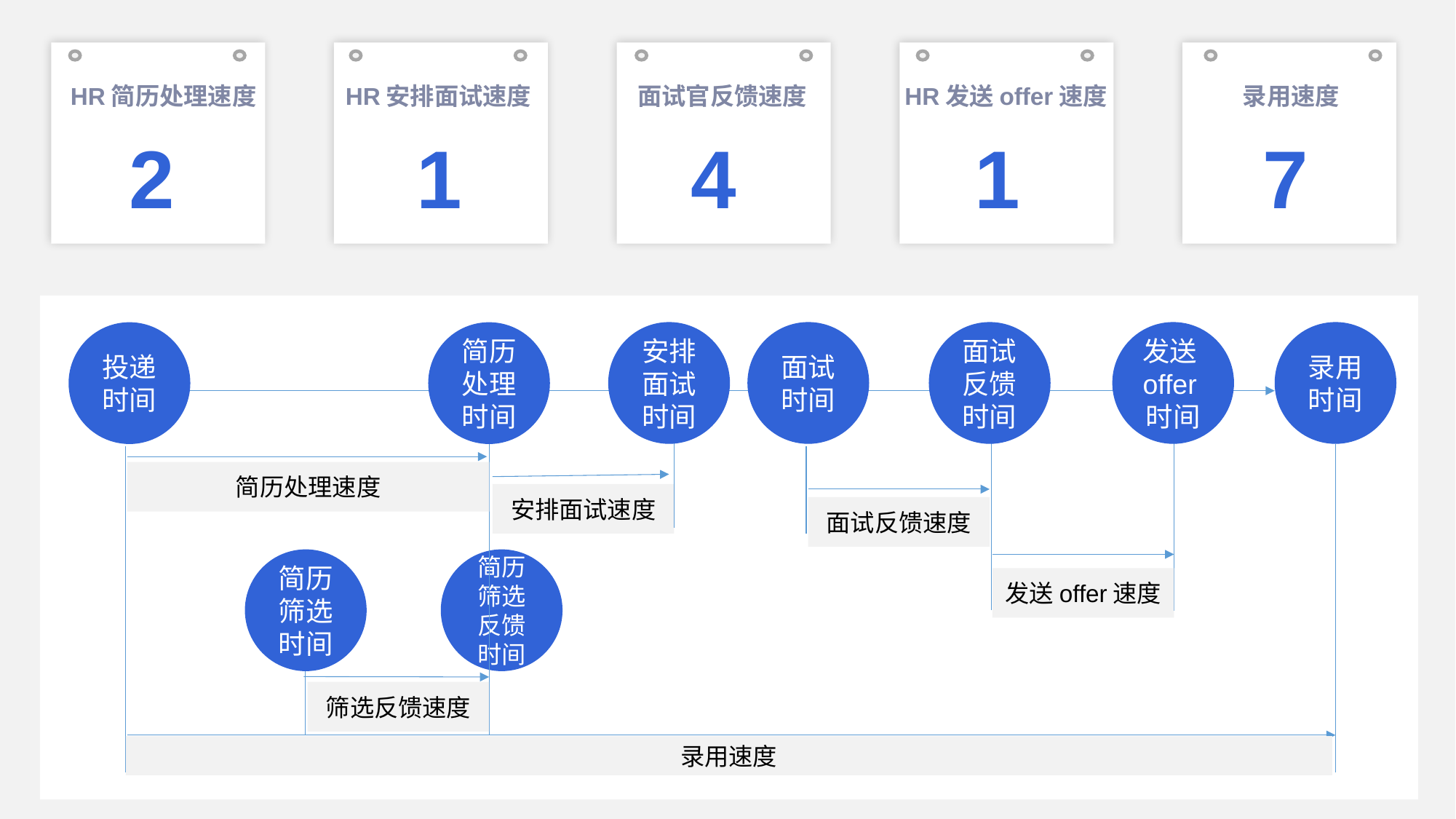

HR简历处理速度
HR安排面试速度
面试官反馈速度
HR发送offer速度
录用速度
2
1
4
1
7

安排面试时间
面试时间
面试反馈时间
发送offer时间
录用时间
投递时间
简历处理时间
简历处理速度
安排面试速度
面试反馈速度
简历筛选时间
简历筛选反馈时间
发送offer速度
筛选反馈速度
录用速度